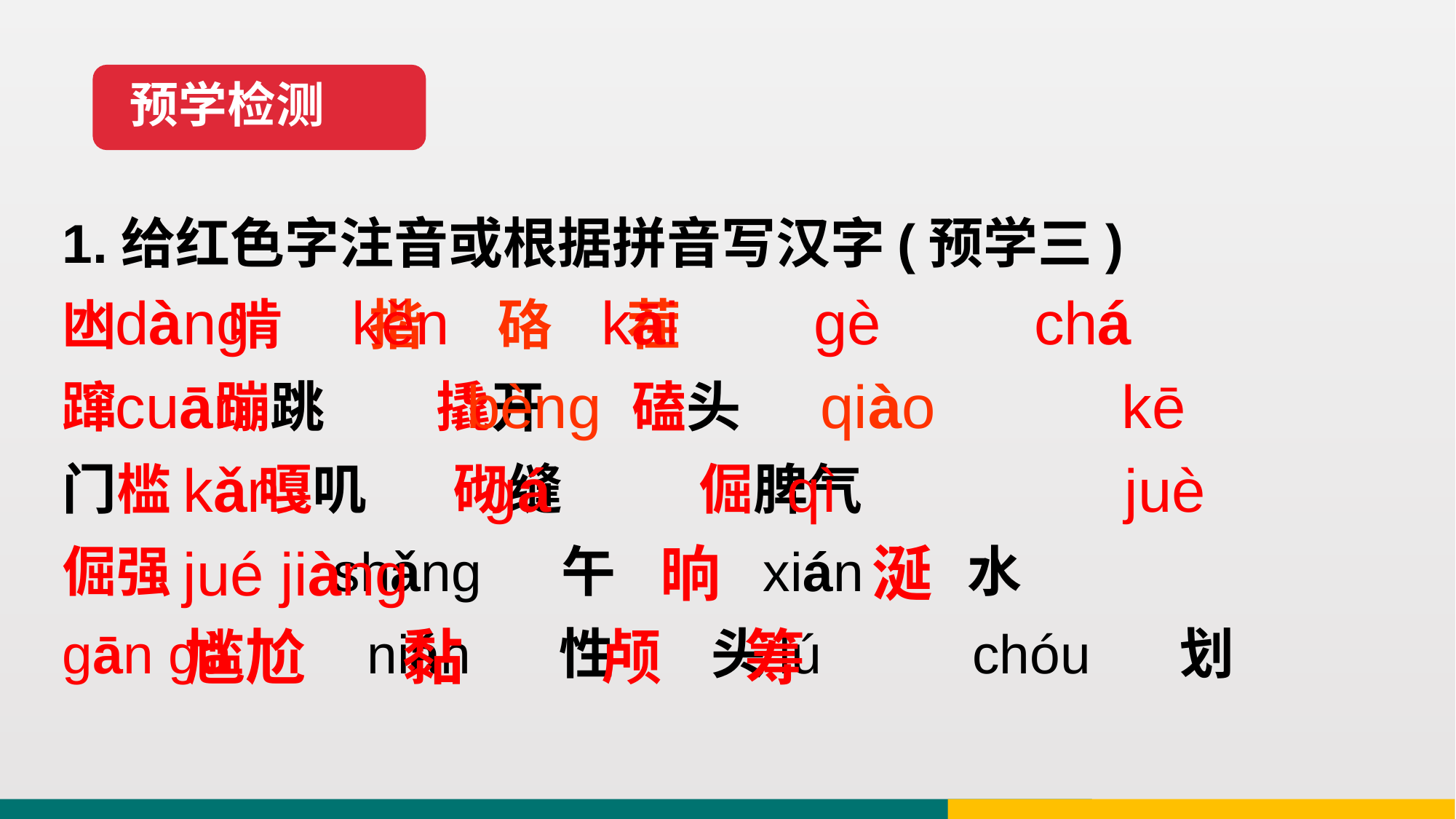

预学检测
1.给红色字注音或根据拼音写汉字(预学三)
凼         啃       揩      硌      茬
蹿        蹦跳         撬开       磕头
门槛       嘎叽       砌缝           倔脾气
倔强            shǎng　 午           xián      水
gān gà         nián     性        头lú          chóu     划
dàng      kěn         kāi        gè         chá
cuān             bèng             qiào           kē
    kǎn            gá              qì                 juè
    jué jiàng              晌           涎
    尴尬       黏          颅      筹